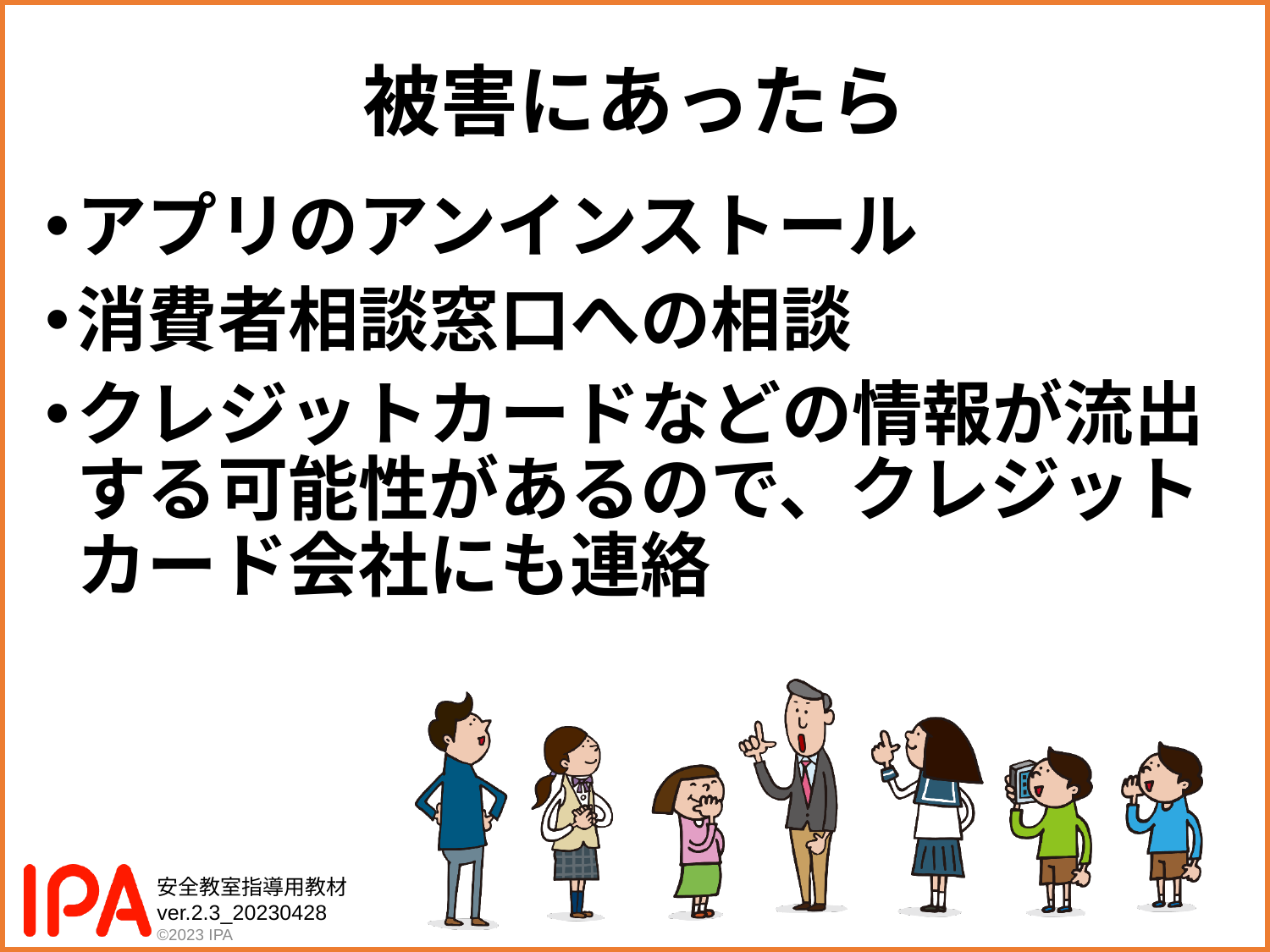

# 被害にあったら
アプリのアンインストール
消費者相談窓口への相談
クレジットカードなどの情報が流出する可能性があるので、クレジットカード会社にも連絡